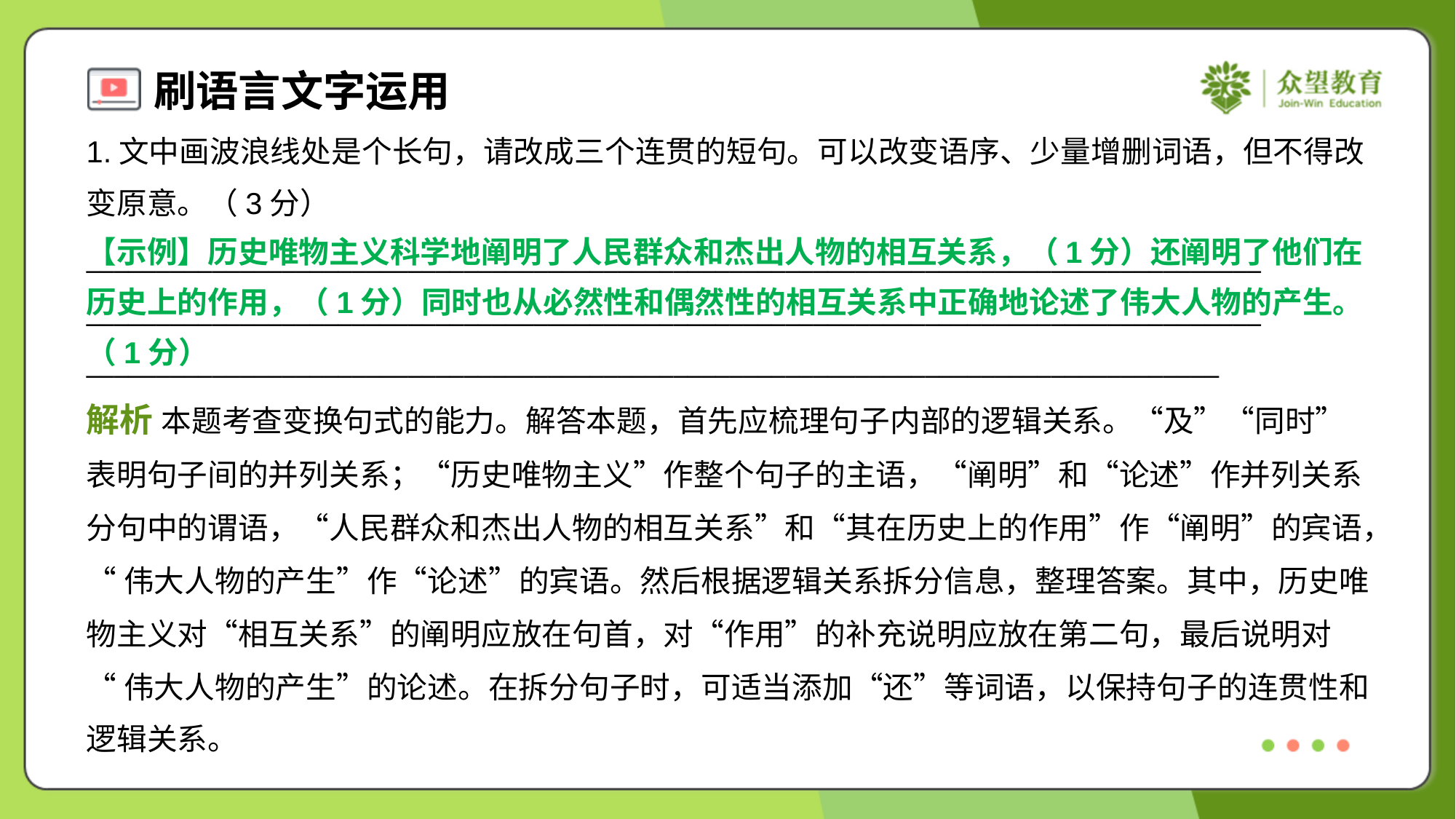

1.文中画波浪线处是个长句，请改成三个连贯的短句。可以改变语序、少量增删词语，但不得改
变原意。（3分）
【示例】历史唯物主义科学地阐明了人民群众和杰出人物的相互关系，（1分）还阐明了他们在
历史上的作用，（1分）同时也从必然性和偶然性的相互关系中正确地论述了伟大人物的产生。
（1分）
____________________________________________________________________________________
____________________________________________________________________________________
_________________________________________________________________________________
解析 本题考查变换句式的能力。解答本题，首先应梳理句子内部的逻辑关系。“及”“同时”
表明句子间的并列关系；“历史唯物主义”作整个句子的主语，“阐明”和“论述”作并列关系
分句中的谓语，“人民群众和杰出人物的相互关系”和“其在历史上的作用”作“阐明”的宾语，
“伟大人物的产生”作“论述”的宾语。然后根据逻辑关系拆分信息，整理答案。其中，历史唯
物主义对“相互关系”的阐明应放在句首，对“作用”的补充说明应放在第二句，最后说明对
“伟大人物的产生”的论述。在拆分句子时，可适当添加“还”等词语，以保持句子的连贯性和
逻辑关系。